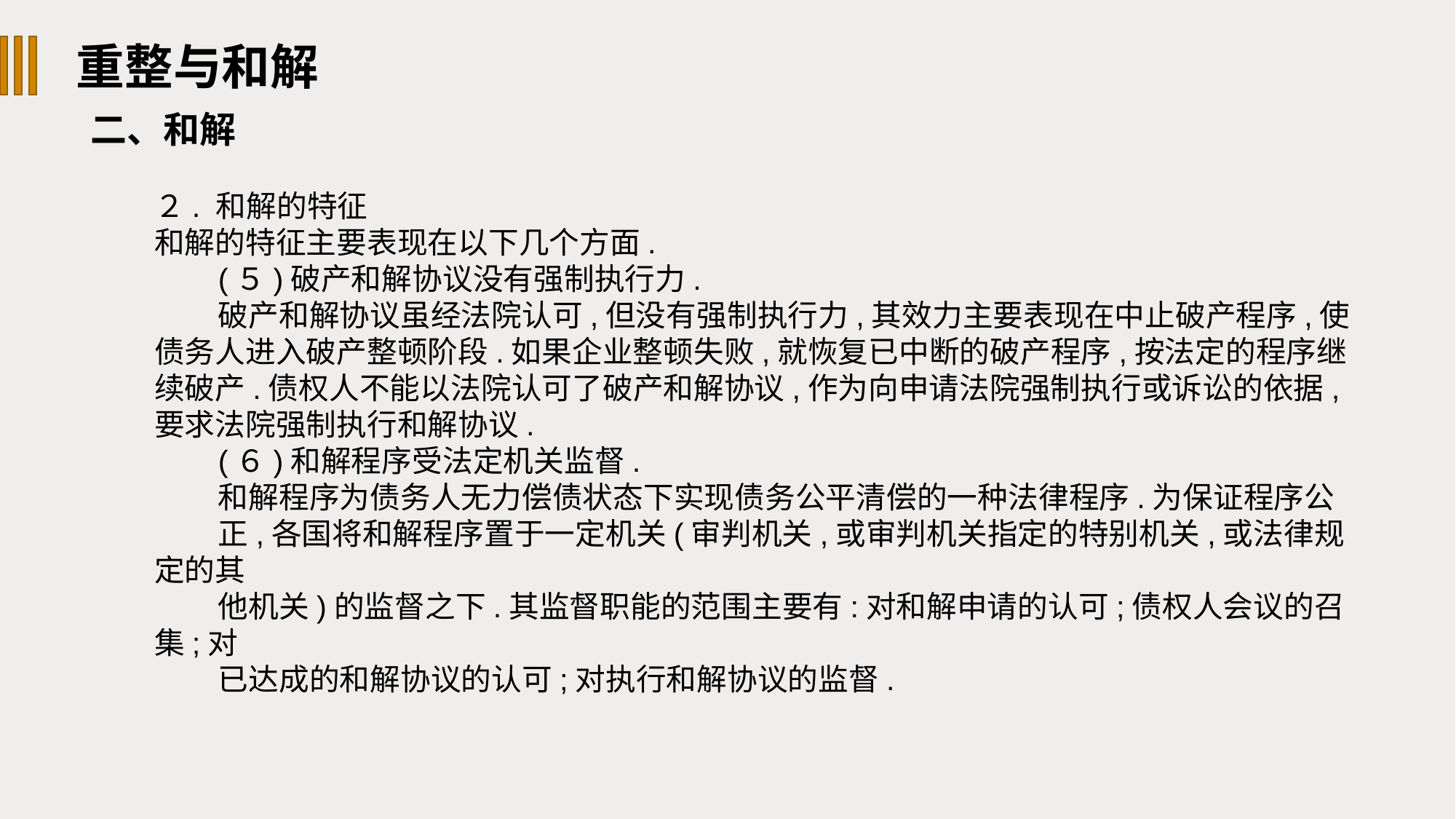

重整与和解

二、和解

２. 和解的特征
和解的特征主要表现在以下几个方面.
(５)破产和解协议没有强制执行力.
破产和解协议虽经法院认可,但没有强制执行力,其效力主要表现在中止破产程序,使债务人进入破产整顿阶段.如果企业整顿失败,就恢复已中断的破产程序,按法定的程序继续破产.债权人不能以法院认可了破产和解协议,作为向申请法院强制执行或诉讼的依据,要求法院强制执行和解协议.
(６)和解程序受法定机关监督.
和解程序为债务人无力偿债状态下实现债务公平清偿的一种法律程序.为保证程序公
正,各国将和解程序置于一定机关(审判机关,或审判机关指定的特别机关,或法律规定的其
他机关)的监督之下.其监督职能的范围主要有:对和解申请的认可;债权人会议的召集;对
已达成的和解协议的认可;对执行和解协议的监督.